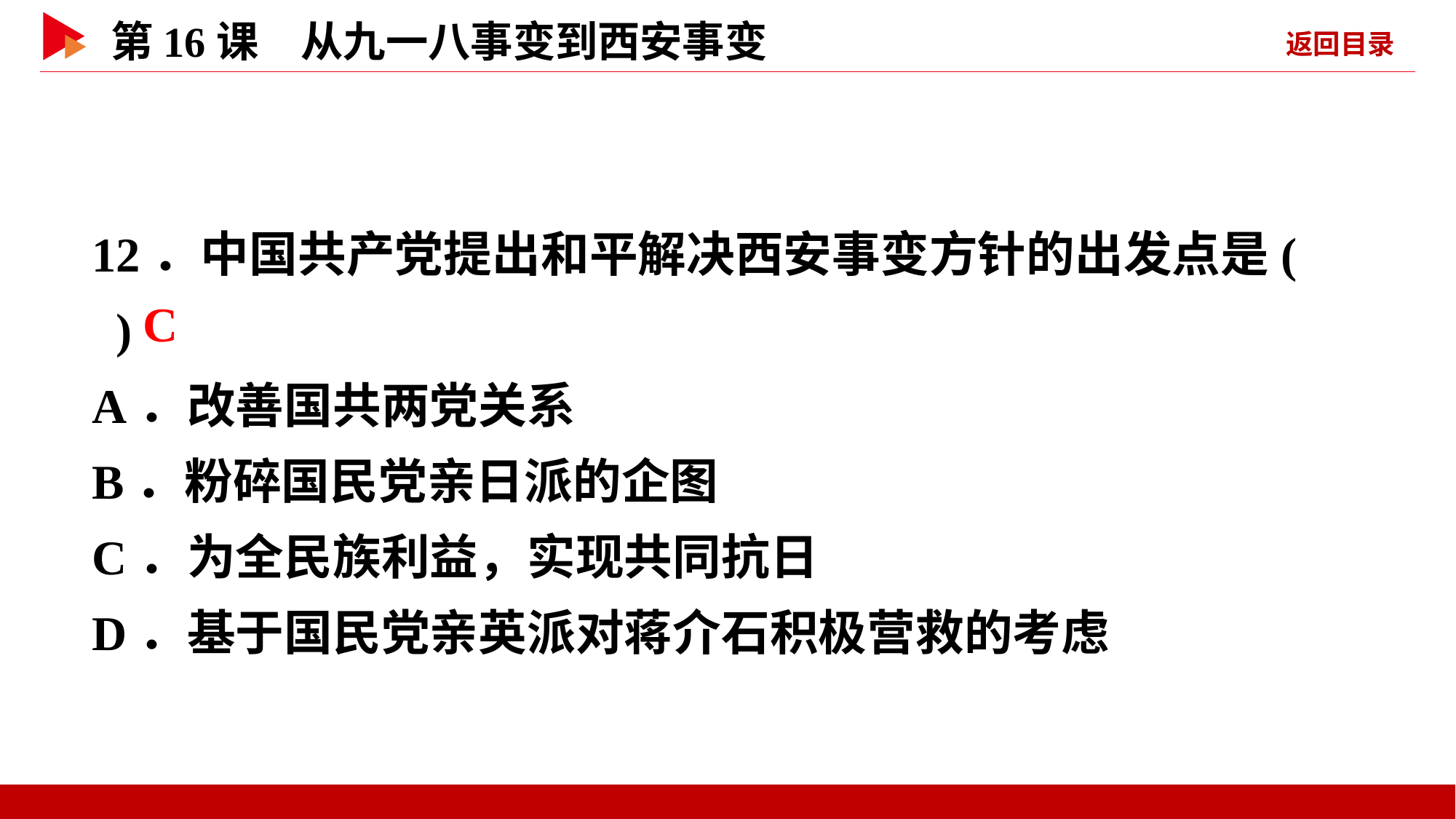

12．中国共产党提出和平解决西安事变方针的出发点是(        )
A．改善国共两党关系
B．粉碎国民党亲日派的企图
C．为全民族利益，实现共同抗日
D．基于国民党亲英派对蒋介石积极营救的考虑
   C